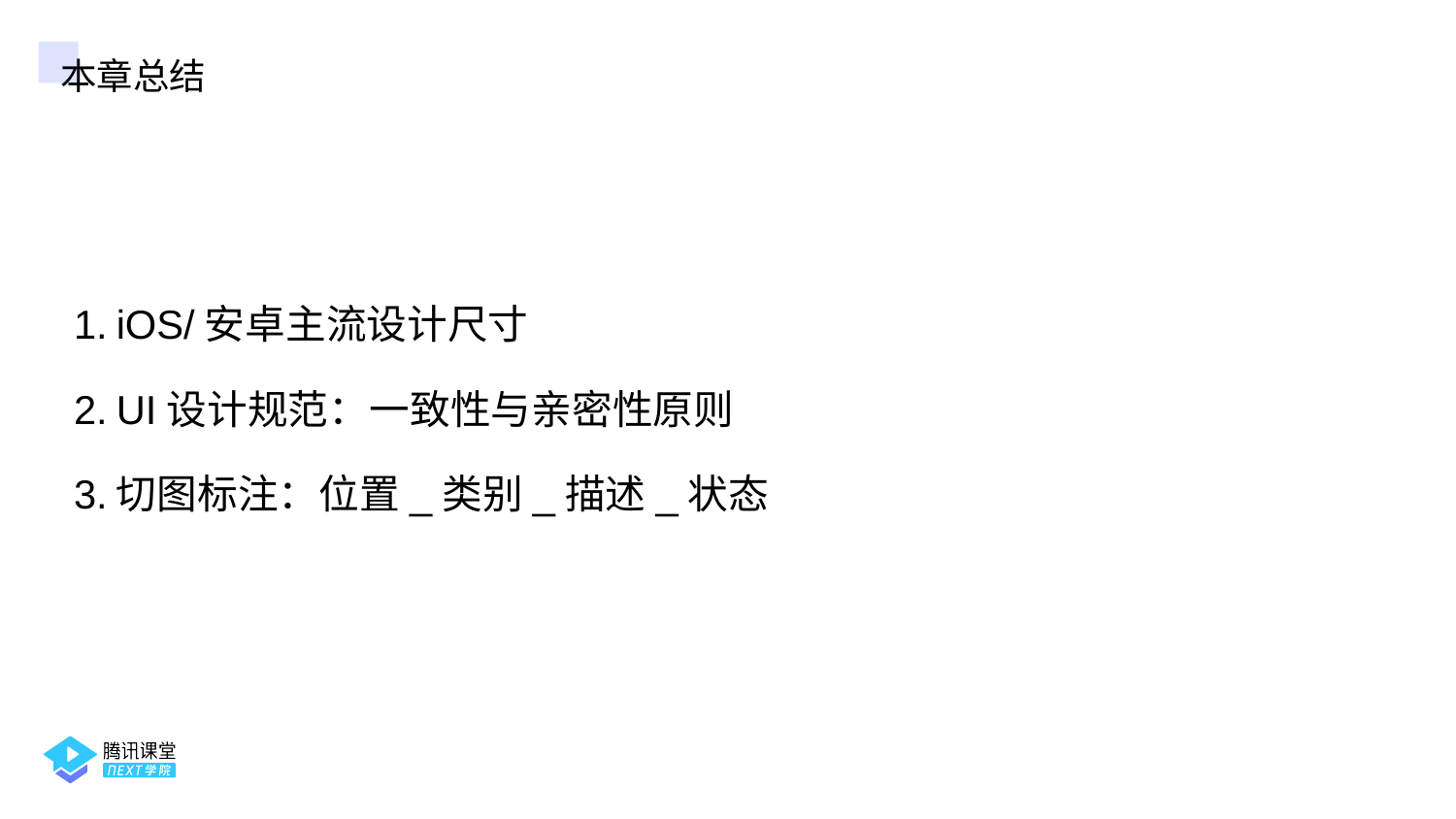

本章总结
iOS/安卓主流设计尺寸
UI设计规范：一致性与亲密性原则
切图标注：位置_类别_描述_状态